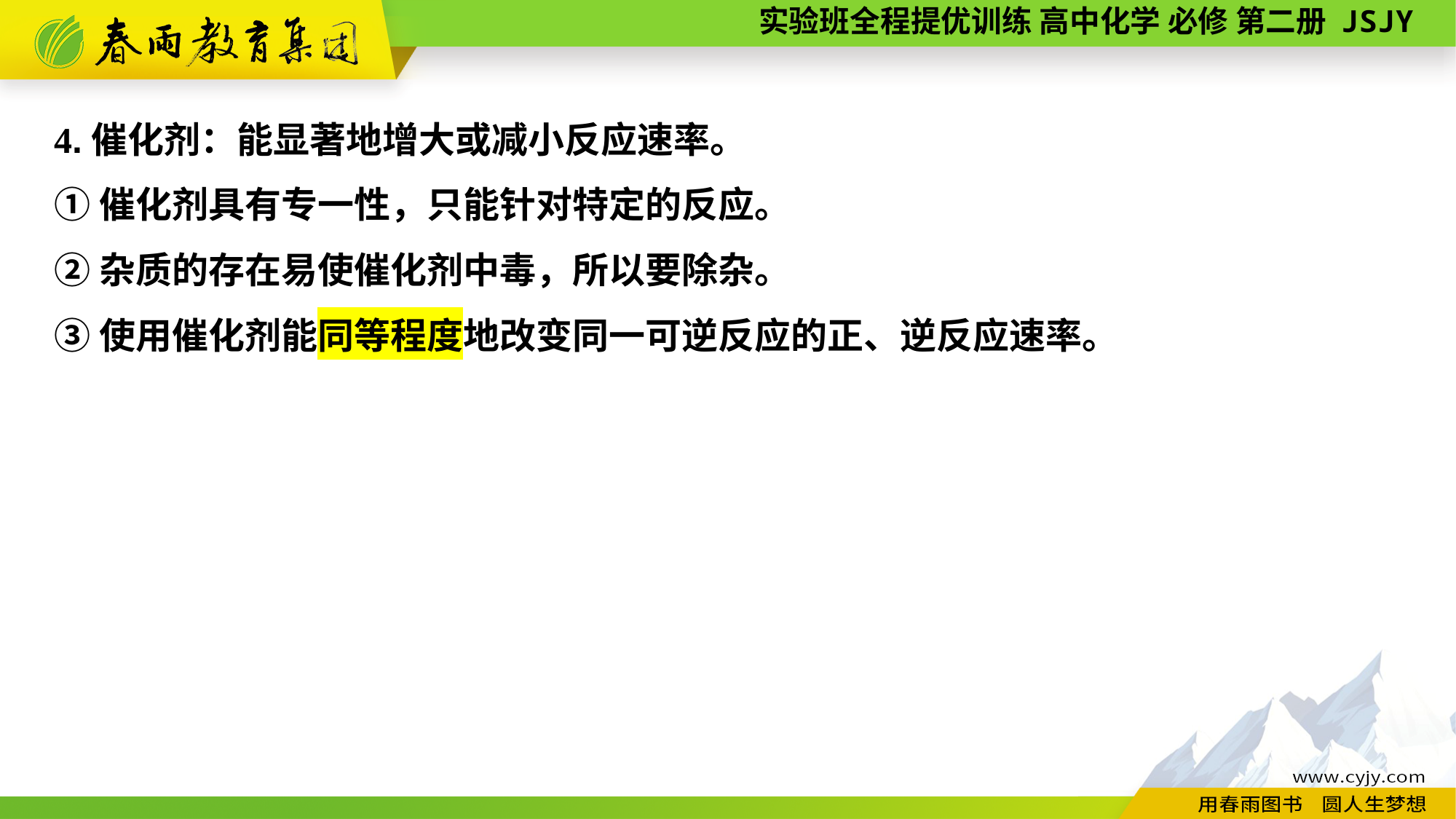

4.催化剂：能显著地增大或减小反应速率。
①催化剂具有专一性，只能针对特定的反应。
②杂质的存在易使催化剂中毒，所以要除杂。
③使用催化剂能同等程度地改变同一可逆反应的正、逆反应速率。